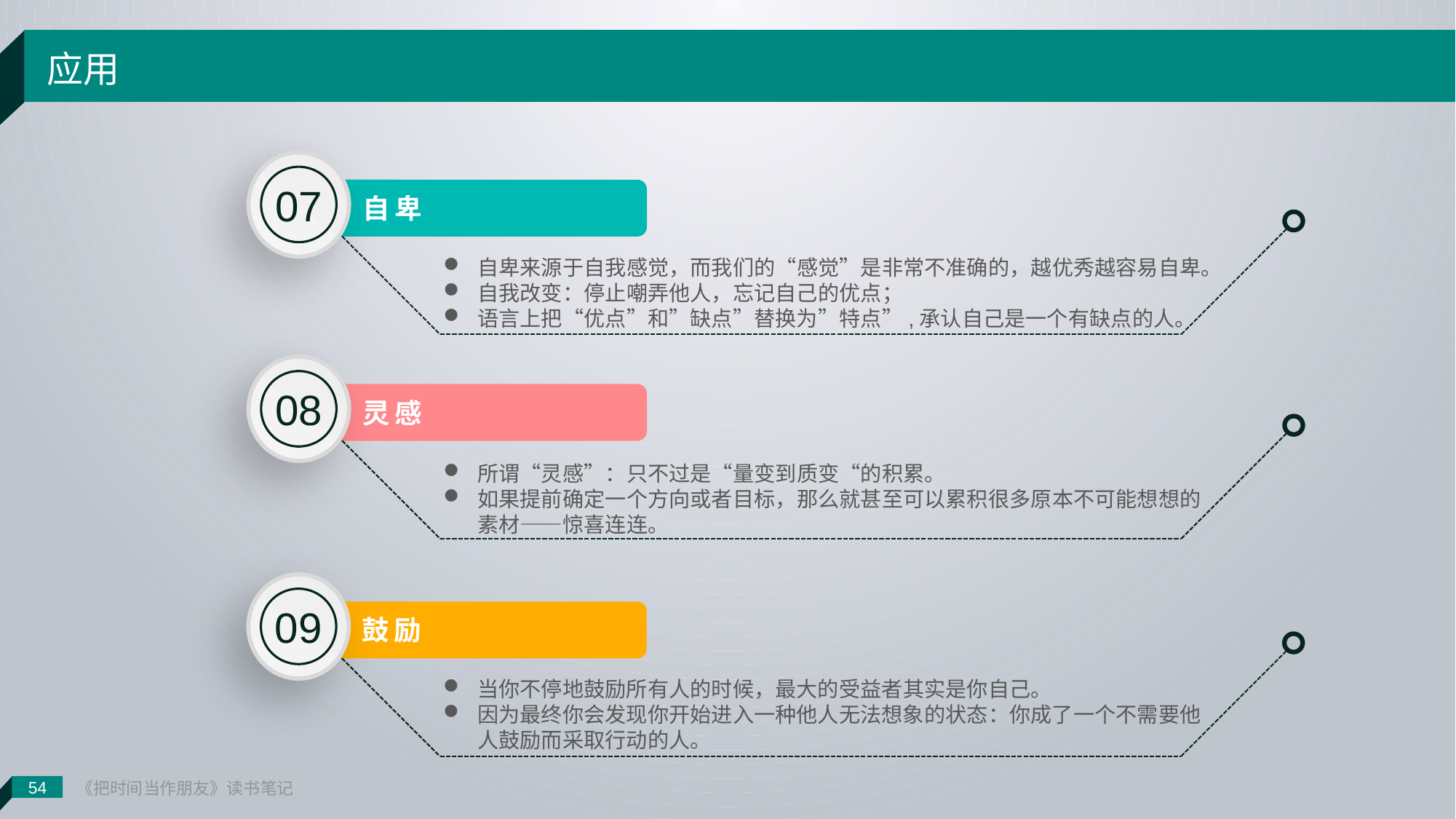

54
《把时间当作朋友》读书笔记

应用
07

自卑

自卑来源于自我感觉，而我们的“感觉”是非常不准确的，越优秀越容易自卑。
自我改变：停止嘲弄他人，忘记自己的优点；
语言上把“优点”和”缺点”替换为”特点”,承认自己是一个有缺点的人。
08

灵感

所谓“灵感”：只不过是“量变到质变“的积累。
如果提前确定一个方向或者目标，那么就甚至可以累积很多原本不可能想想的素材——惊喜连连。
09

鼓励

当你不停地鼓励所有人的时候，最大的受益者其实是你自己。
因为最终你会发现你开始进入一种他人无法想象的状态：你成了一个不需要他人鼓励而采取行动的人。